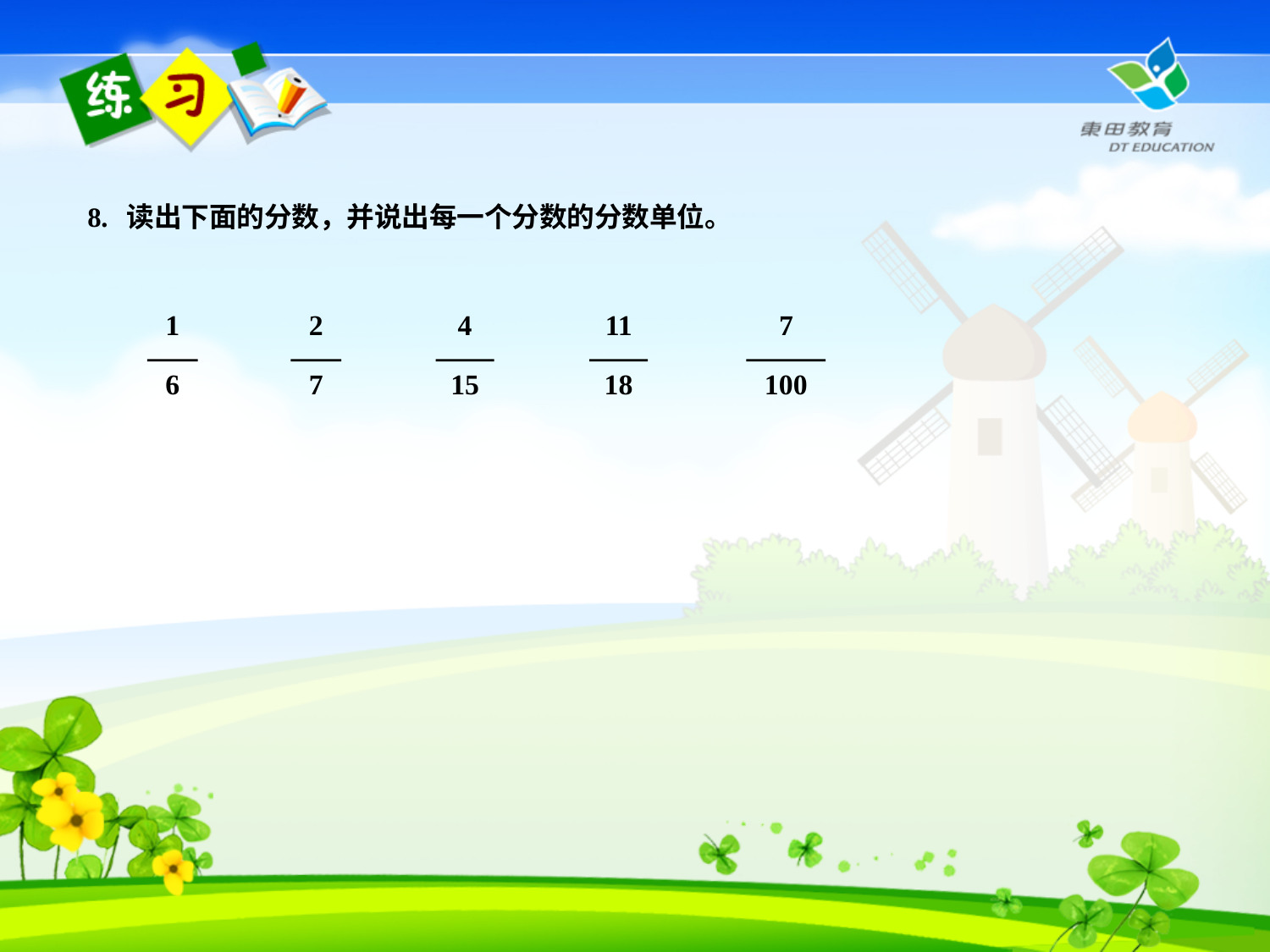

8. 读出下面的分数，并说出每一个分数的分数单位。
1
6

2
7

4
15

11
18

7
100